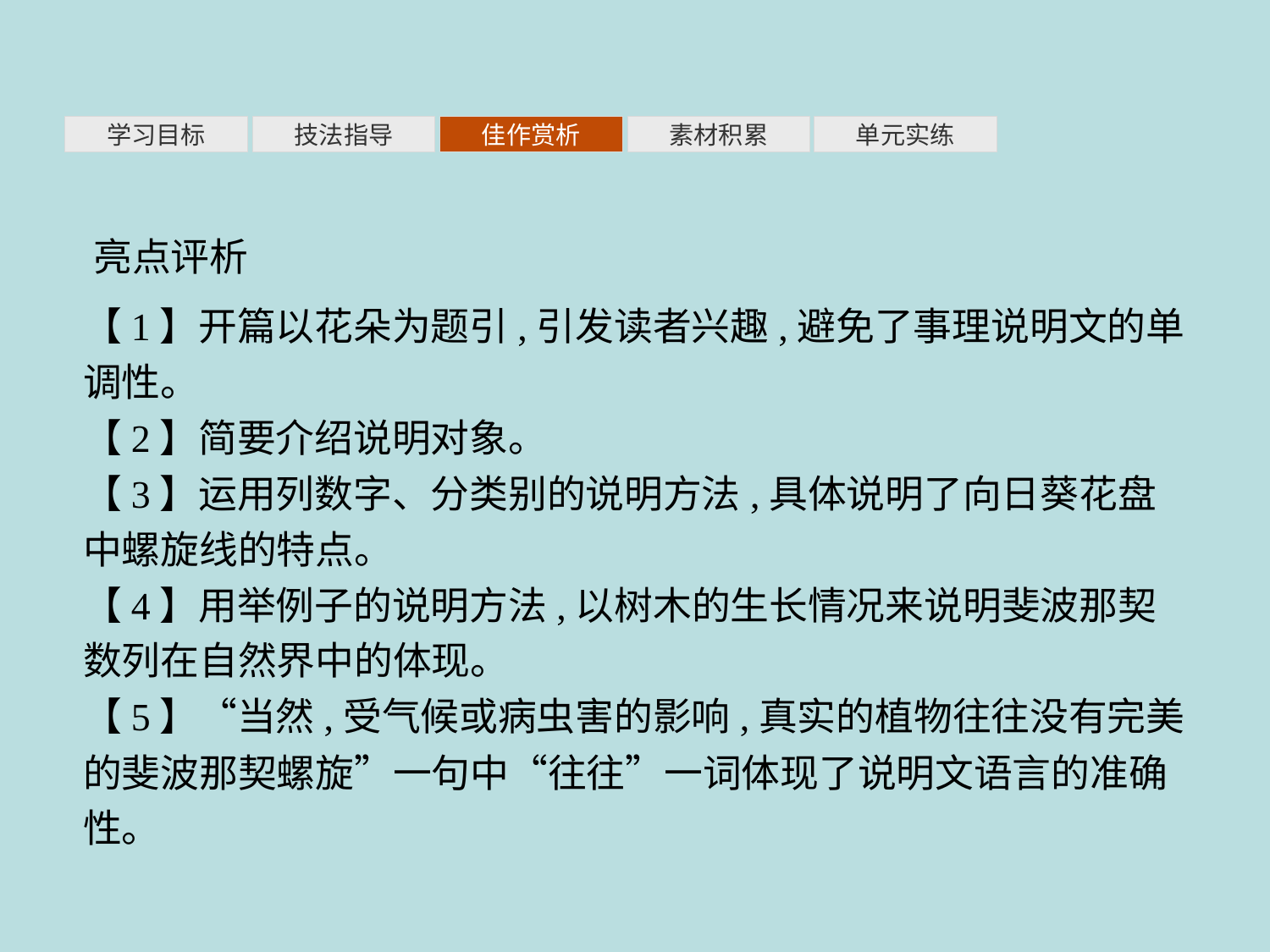

素材积累
学习目标
技法指导
佳作赏析
单元实练
亮点评析
【1】开篇以花朵为题引,引发读者兴趣,避免了事理说明文的单调性。
【2】简要介绍说明对象。
【3】运用列数字、分类别的说明方法,具体说明了向日葵花盘中螺旋线的特点。
【4】用举例子的说明方法,以树木的生长情况来说明斐波那契数列在自然界中的体现。
【5】“当然,受气候或病虫害的影响,真实的植物往往没有完美的斐波那契螺旋”一句中“往往”一词体现了说明文语言的准确性。